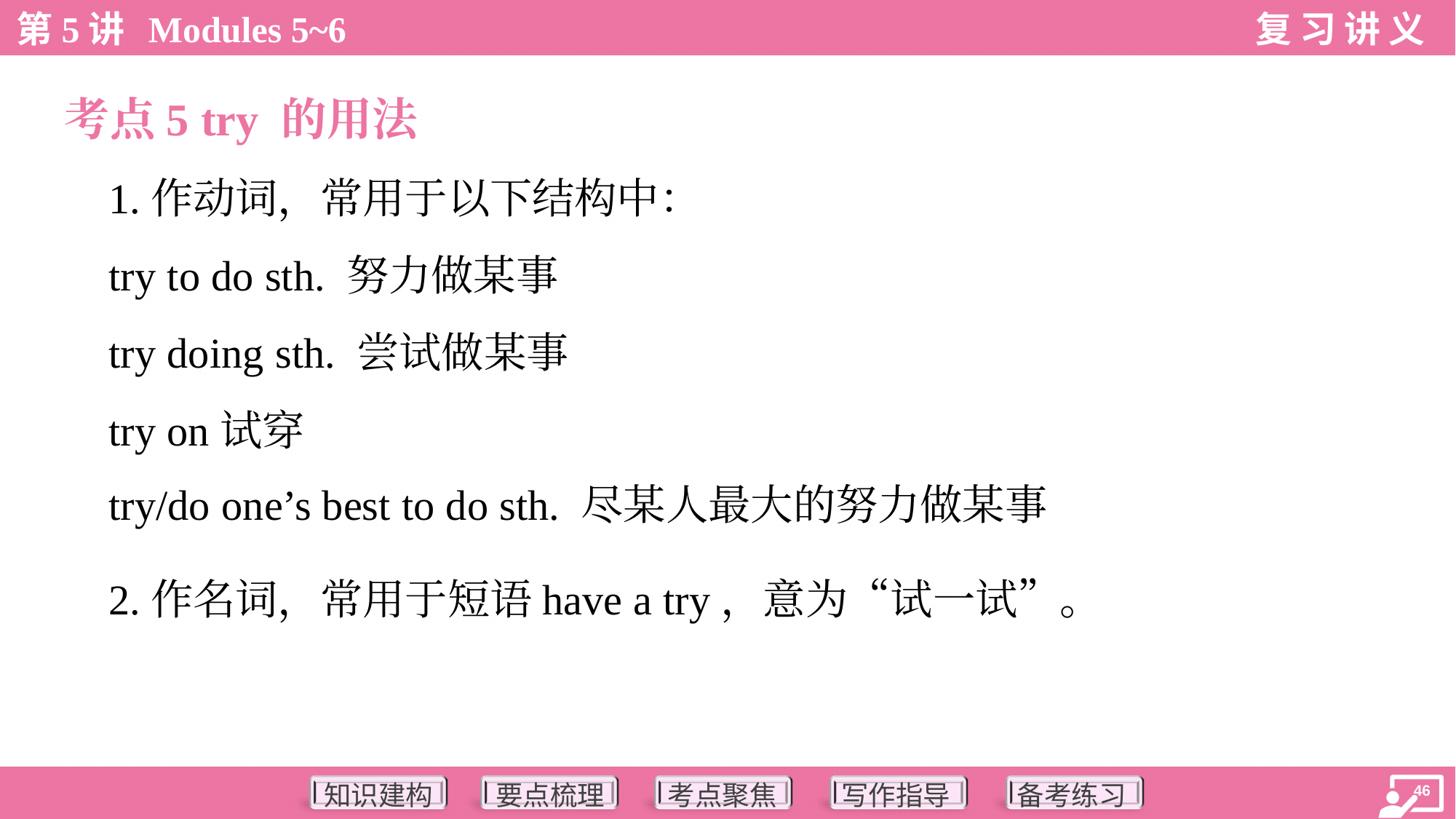

考点5 try 的用法
    1.作动词，常用于以下结构中：
    try to do sth. 努力做某事
    try doing sth. 尝试做某事
    try on试穿
    try/do one’s best to do sth. 尽某人最大的努力做某事
    2.作名词，常用于短语have a try，意为“试一试”。